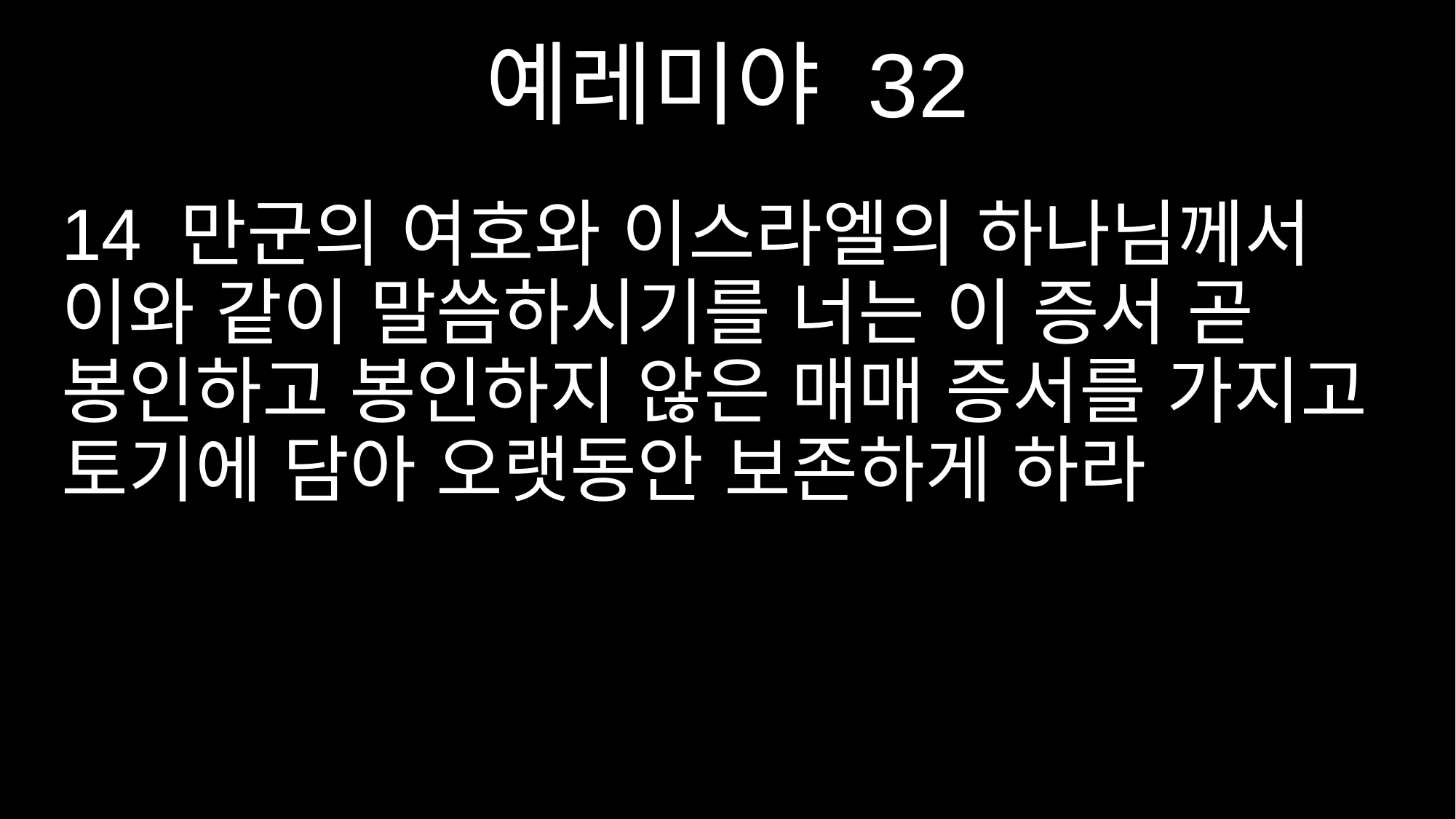

예레미야 32
14 만군의 여호와 이스라엘의 하나님께서 이와 같이 말씀하시기를 너는 이 증서 곧 봉인하고 봉인하지 않은 매매 증서를 가지고 토기에 담아 오랫동안 보존하게 하라